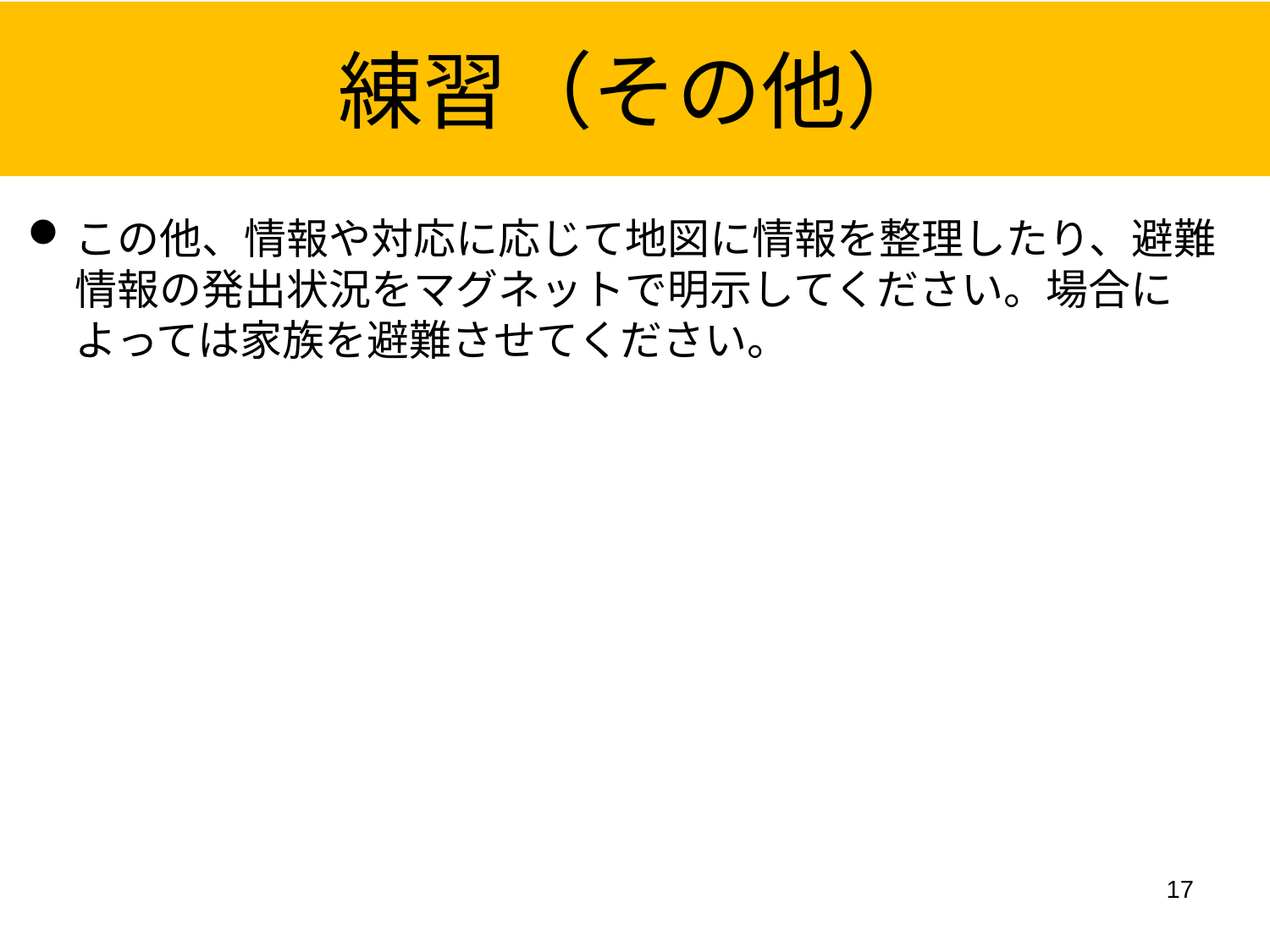

練習（その他）
この他、情報や対応に応じて地図に情報を整理したり、避難情報の発出状況をマグネットで明示してください。場合によっては家族を避難させてください。
17